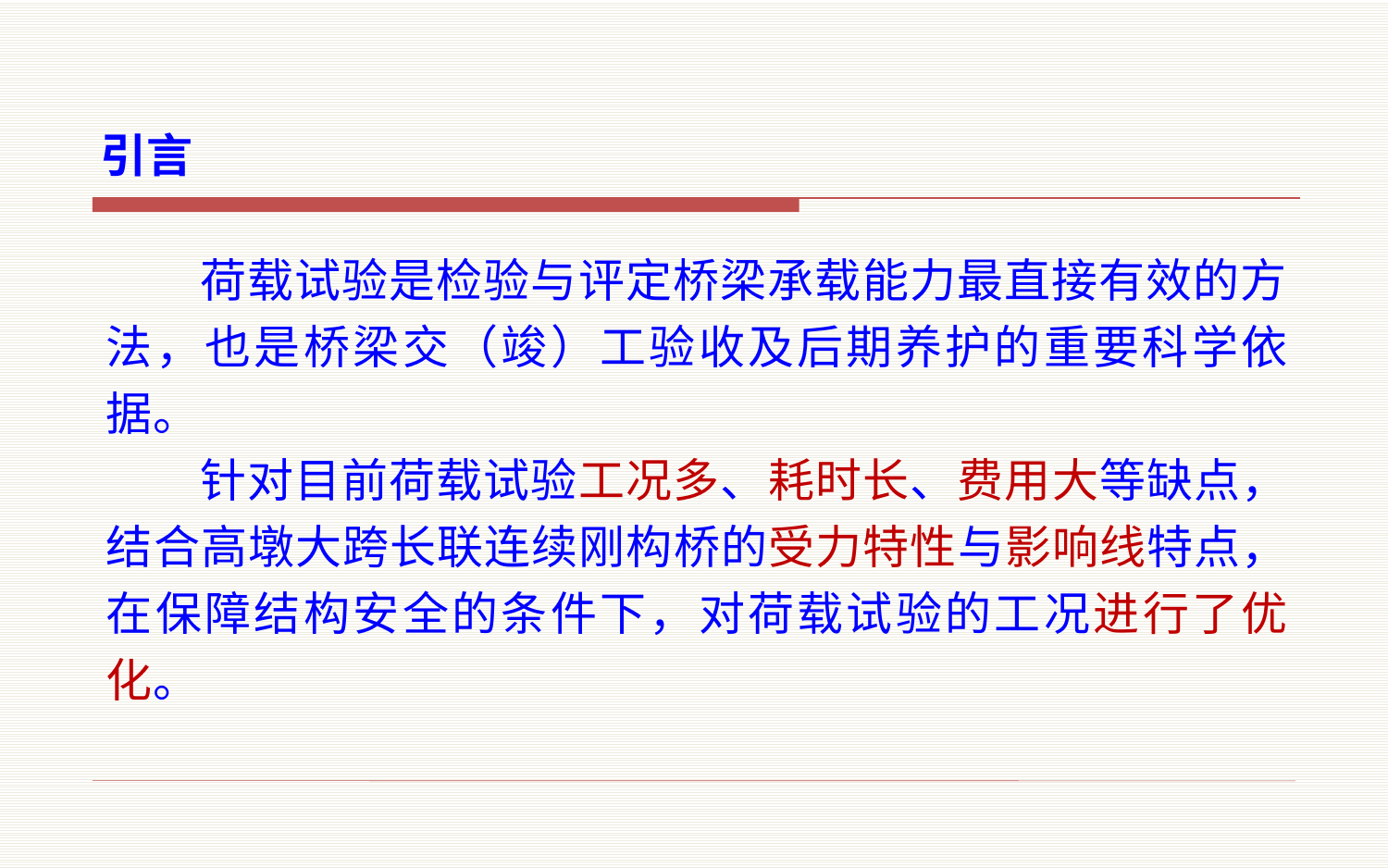

引言
荷载试验是检验与评定桥梁承载能力最直接有效的方法，也是桥梁交（竣）工验收及后期养护的重要科学依据。
针对目前荷载试验工况多、耗时长、费用大等缺点，结合高墩大跨长联连续刚构桥的受力特性与影响线特点，在保障结构安全的条件下，对荷载试验的工况进行了优化。